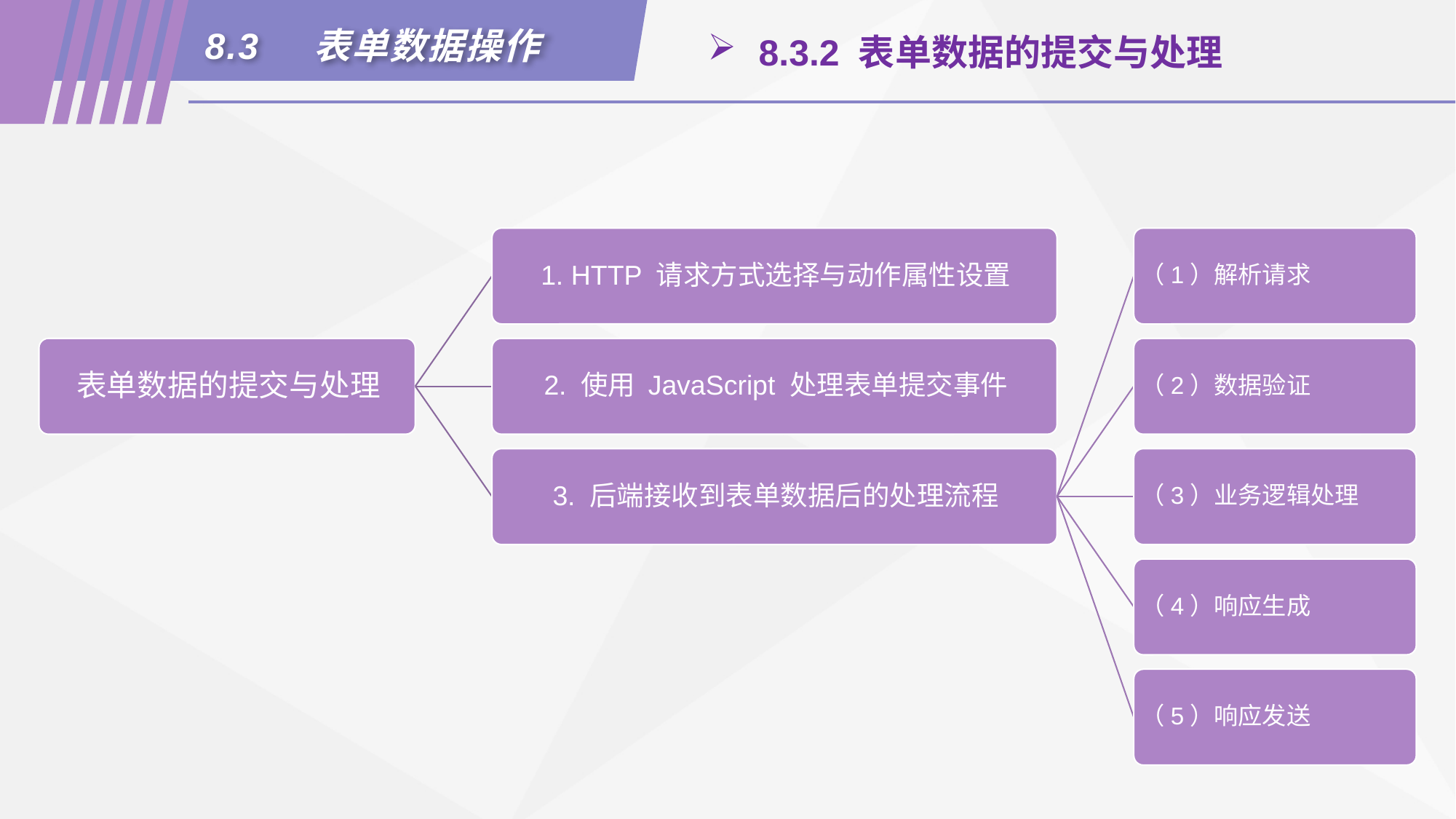

8.3	表单数据操作
 8.3.2 表单数据的提交与处理
表单数据的提交与处理

1. HTTP 请求方式选择与动作属性设置

2. 使用 JavaScript 处理表单提交事件

3. 后端接收到表单数据后的处理流程

（1）解析请求

（2）数据验证

（3）业务逻辑处理

（4）响应生成

（5）响应发送